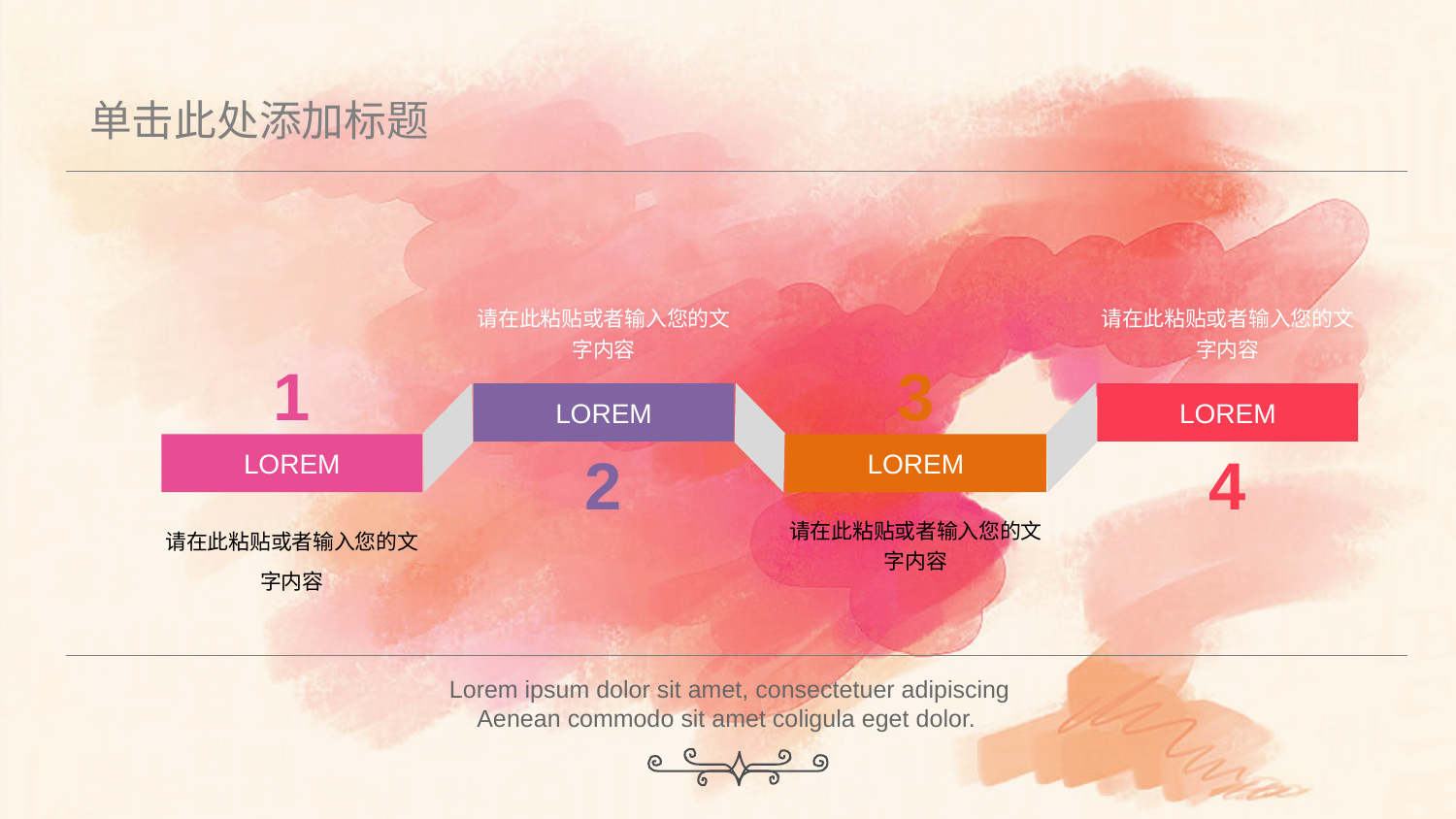

单击此处添加标题
请在此粘贴或者输入您的文字内容
请在此粘贴或者输入您的文字内容
1
3
LOREM
LOREM

LOREM
LOREM
2
4
请在此粘贴或者输入您的文字内容
请在此粘贴或者输入您的文字内容
Lorem ipsum dolor sit amet, consectetuer adipiscing
Aenean commodo sit amet coligula eget dolor.